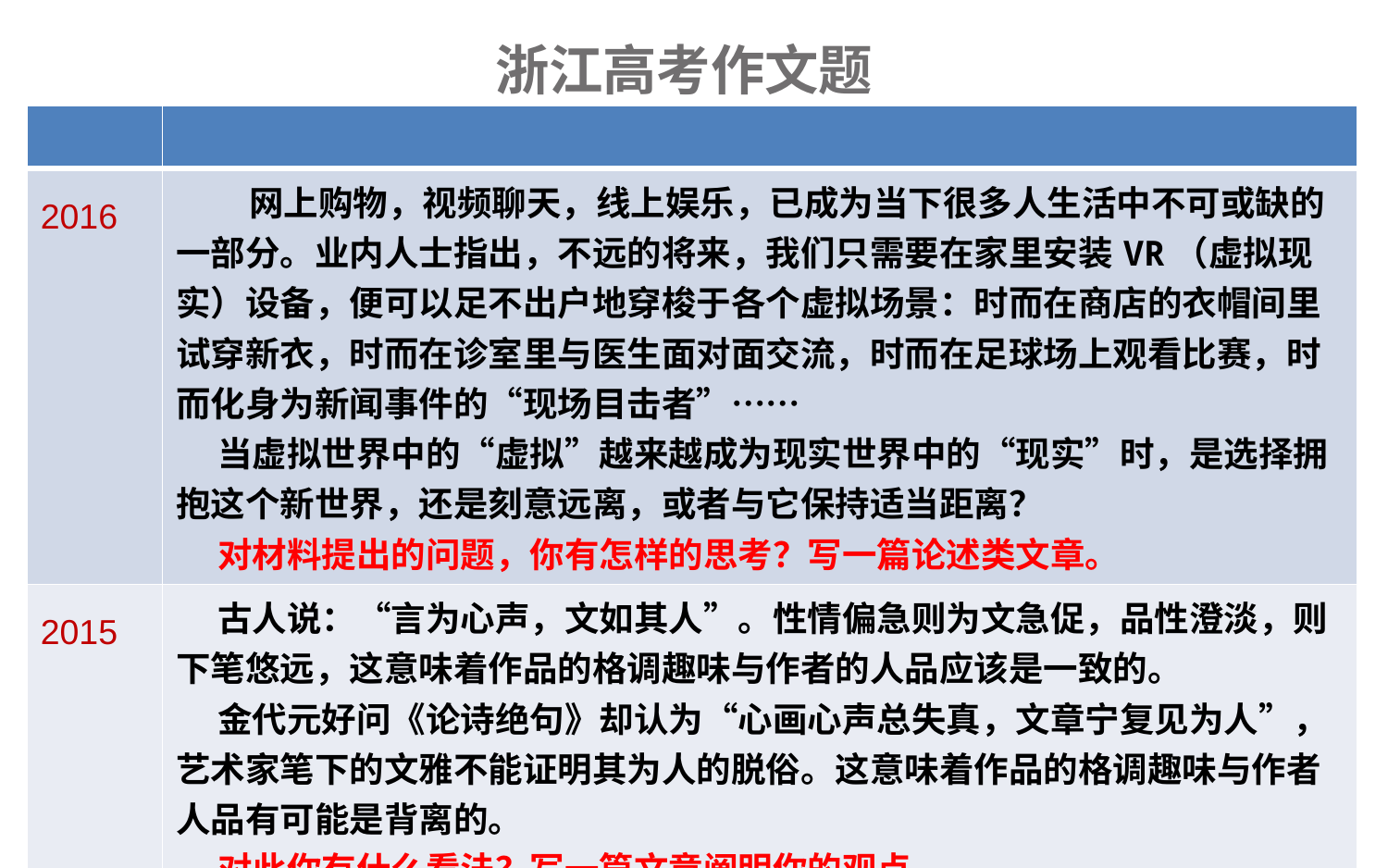

# 浙江高考作文题
|  |  |
| --- | --- |
| 2016 | 网上购物，视频聊天，线上娱乐，已成为当下很多人生活中不可或缺的一部分。业内人士指出，不远的将来，我们只需要在家里安装VR（虚拟现实）设备，便可以足不出户地穿梭于各个虚拟场景：时而在商店的衣帽间里试穿新衣，时而在诊室里与医生面对面交流，时而在足球场上观看比赛，时而化身为新闻事件的“现场目击者”…… 当虚拟世界中的“虚拟”越来越成为现实世界中的“现实”时，是选择拥抱这个新世界，还是刻意远离，或者与它保持适当距离？ 对材料提出的问题，你有怎样的思考？写一篇论述类文章。 |
| 2015 | 古人说：“言为心声，文如其人”。性情偏急则为文急促，品性澄淡，则下笔悠远，这意味着作品的格调趣味与作者的人品应该是一致的。 金代元好问《论诗绝句》却认为“心画心声总失真，文章宁复见为人”，艺术家笔下的文雅不能证明其为人的脱俗。这意味着作品的格调趣味与作者人品有可能是背离的。 对此你有什么看法？写一篇文章阐明你的观点。 |